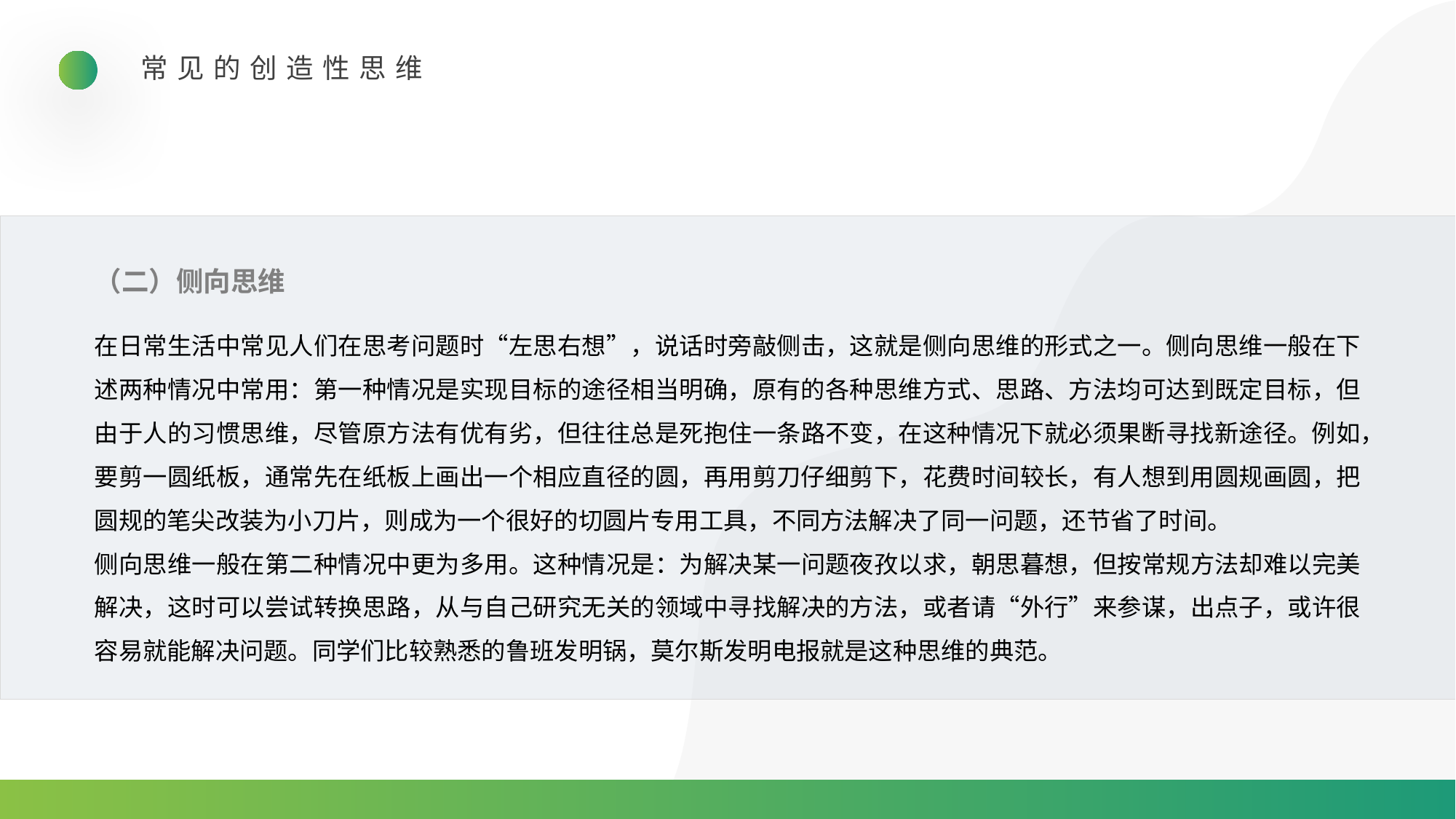

常见的创造性思维

（二）侧向思维
在日常生活中常见人们在思考问题时“左思右想”，说话时旁敲侧击，这就是侧向思维的形式之一。侧向思维一般在下述两种情况中常用：第一种情况是实现目标的途径相当明确，原有的各种思维方式、思路、方法均可达到既定目标，但由于人的习惯思维，尽管原方法有优有劣，但往往总是死抱住一条路不变，在这种情况下就必须果断寻找新途径。例如，要剪一圆纸板，通常先在纸板上画出一个相应直径的圆，再用剪刀仔细剪下，花费时间较长，有人想到用圆规画圆，把圆规的笔尖改装为小刀片，则成为一个很好的切圆片专用工具，不同方法解决了同一问题，还节省了时间。
侧向思维一般在第二种情况中更为多用。这种情况是：为解决某一问题夜孜以求，朝思暮想，但按常规方法却难以完美解决，这时可以尝试转换思路，从与自己研究无关的领域中寻找解决的方法，或者请“外行”来参谋，出点子，或许很容易就能解决问题。同学们比较熟悉的鲁班发明锅，莫尔斯发明电报就是这种思维的典范。